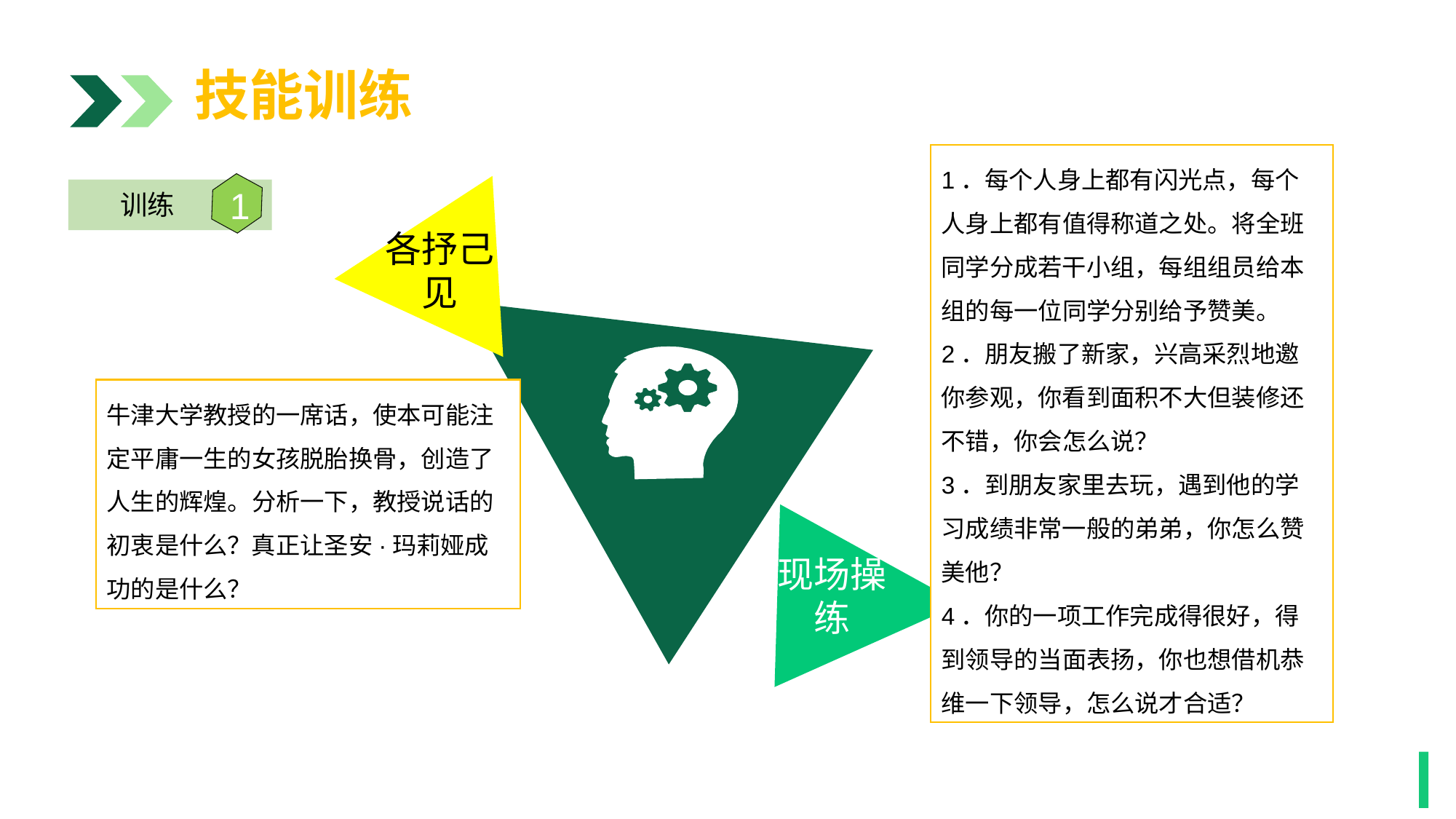

技能训练

1．每个人身上都有闪光点，每个人身上都有值得称道之处。将全班同学分成若干小组，每组组员给本组的每一位同学分别给予赞美。
2．朋友搬了新家，兴高采烈地邀你参观，你看到面积不大但装修还不错，你会怎么说？
3．到朋友家里去玩，遇到他的学习成绩非常一般的弟弟，你怎么赞美他？
4．你的一项工作完成得很好，得到领导的当面表扬，你也想借机恭维一下领导，怎么说才合适？

各抒己见
1

训练

牛津大学教授的一席话，使本可能注定平庸一生的女孩脱胎换骨，创造了人生的辉煌。分析一下，教授说话的初衷是什么？真正让圣安·玛莉娅成功的是什么？

现场操练
7